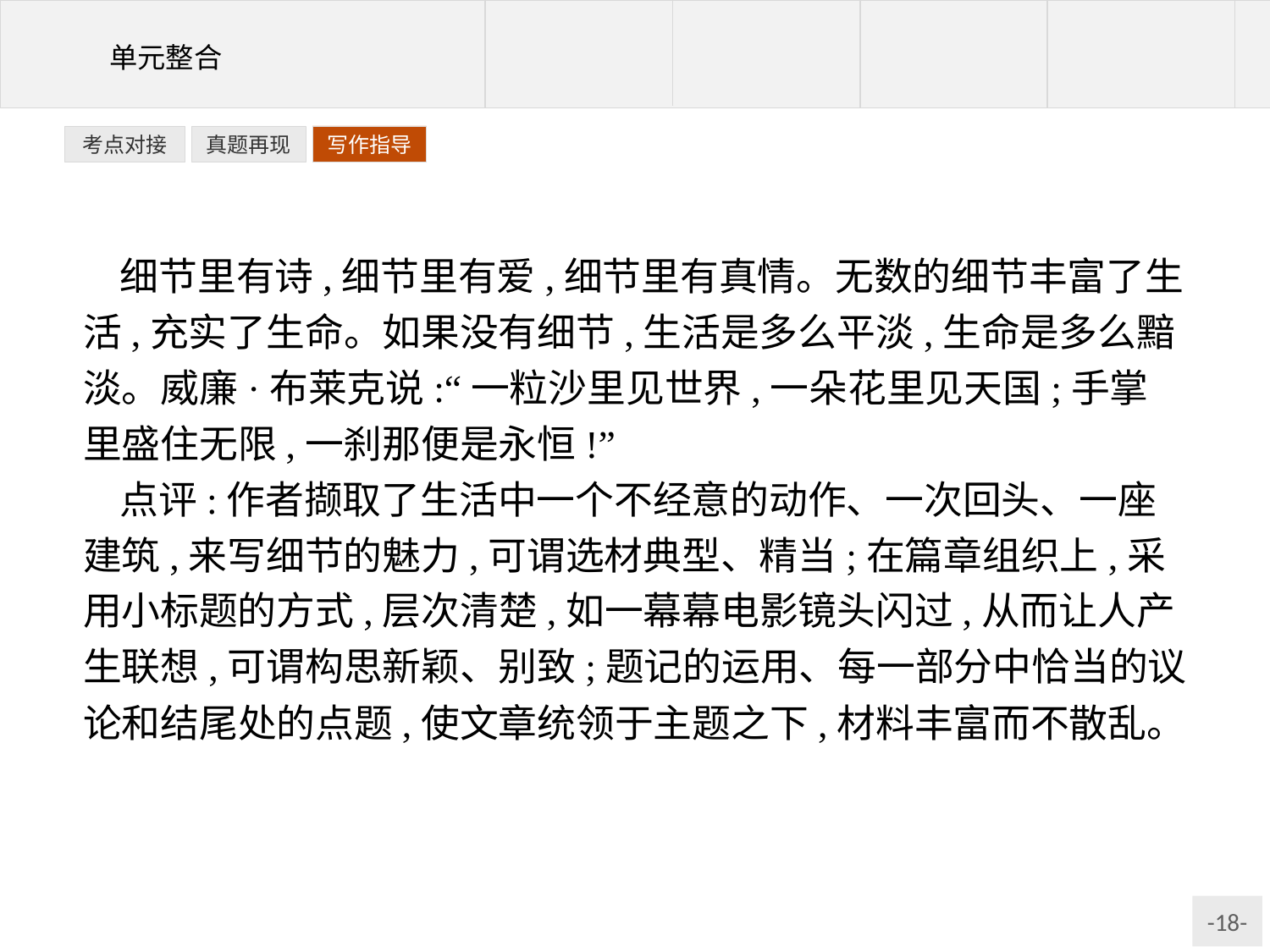

写作指导
考点对接
真题再现
细节里有诗,细节里有爱,细节里有真情。无数的细节丰富了生活,充实了生命。如果没有细节,生活是多么平淡,生命是多么黯淡。威廉·布莱克说:“一粒沙里见世界,一朵花里见天国;手掌里盛住无限,一刹那便是永恒!”
点评:作者撷取了生活中一个不经意的动作、一次回头、一座建筑,来写细节的魅力,可谓选材典型、精当;在篇章组织上,采用小标题的方式,层次清楚,如一幕幕电影镜头闪过,从而让人产生联想,可谓构思新颖、别致;题记的运用、每一部分中恰当的议论和结尾处的点题,使文章统领于主题之下,材料丰富而不散乱。